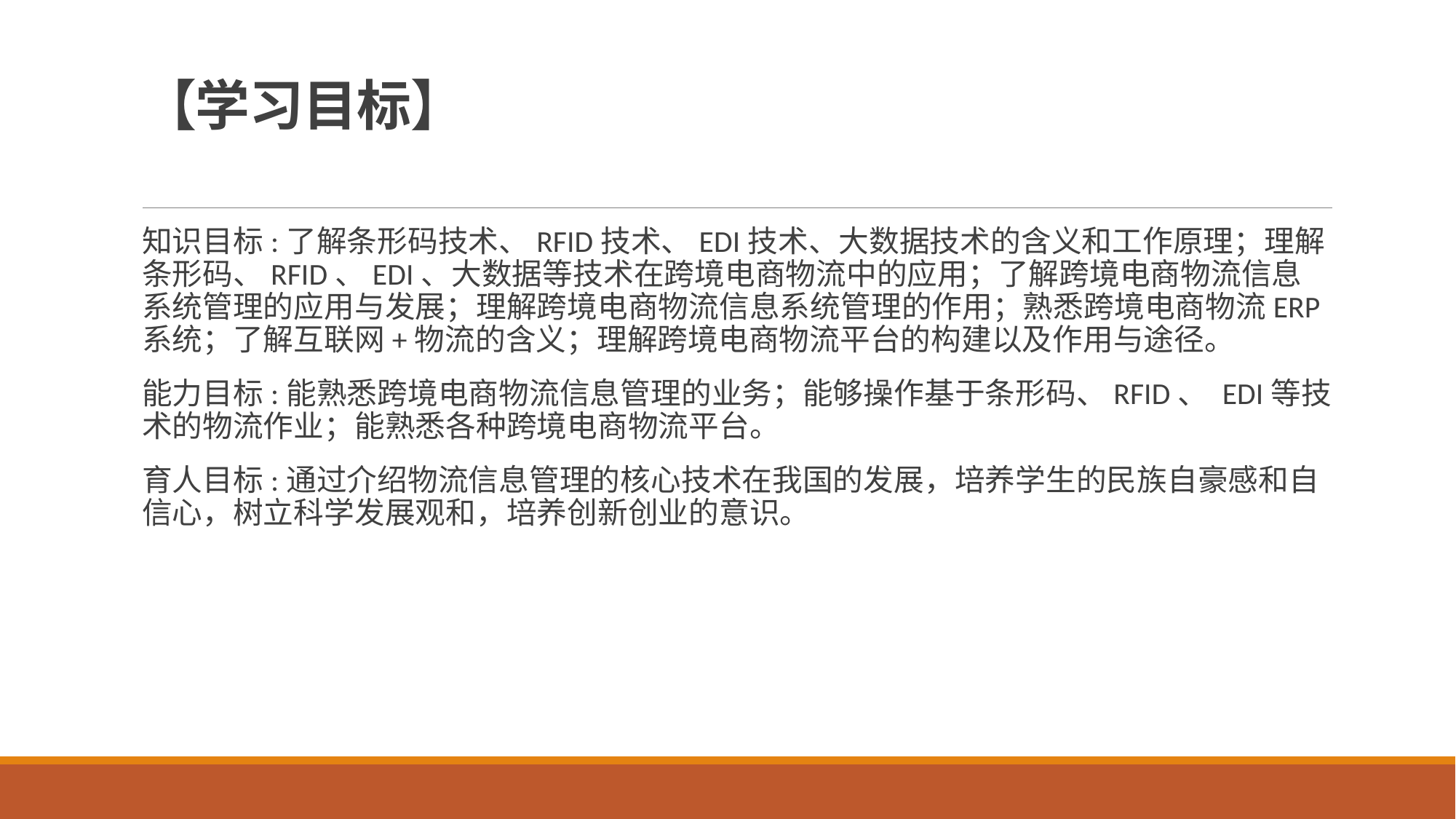

# 【学习目标】
知识目标:了解条形码技术、RFID技术、EDI技术、大数据技术的含义和工作原理；理解条形码、RFID、EDI、大数据等技术在跨境电商物流中的应用；了解跨境电商物流信息系统管理的应用与发展；理解跨境电商物流信息系统管理的作用；熟悉跨境电商物流ERP系统；了解互联网+物流的含义；理解跨境电商物流平台的构建以及作用与途径。
能力目标:能熟悉跨境电商物流信息管理的业务；能够操作基于条形码、RFID、 EDI等技术的物流作业；能熟悉各种跨境电商物流平台。
育人目标:通过介绍物流信息管理的核心技术在我国的发展，培养学生的民族自豪感和自信心，树立科学发展观和，培养创新创业的意识。